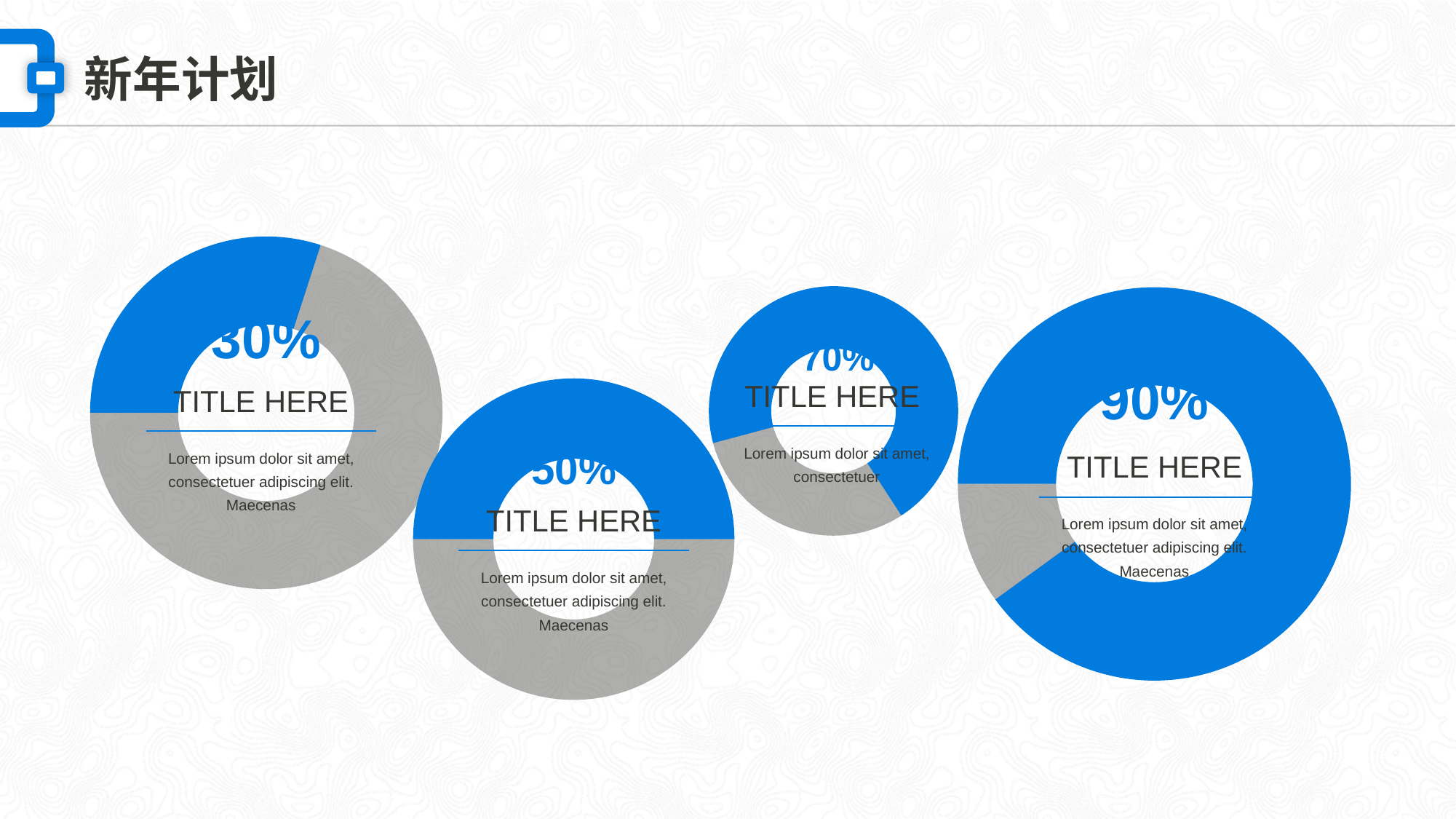

新年计划

### Chart

| Category | 销售额 |
|---|---|
| 第一季度 | 30.0 |
| 第二季度 | 70.0 |

### Chart

| Category | 销售额 |
|---|---|
| 第一季度 | 70.0 |
| 第二季度 | 30.0 |

### Chart

| Category | 销售额 |
|---|---|
| 第一季度 | 90.0 |
| 第二季度 | 10.0 |
30%
70%
90%
TITLE HERE
Lorem ipsum dolor sit amet, consectetuer

### Chart

| Category | 销售额 |
|---|---|
| 第一季度 | 50.0 |
| 第二季度 | 50.0 |
TITLE HERE
Lorem ipsum dolor sit amet, consectetuer adipiscing elit. Maecenas
50%
TITLE HERE
Lorem ipsum dolor sit amet, consectetuer adipiscing elit. Maecenas
TITLE HERE
Lorem ipsum dolor sit amet, consectetuer adipiscing elit. Maecenas